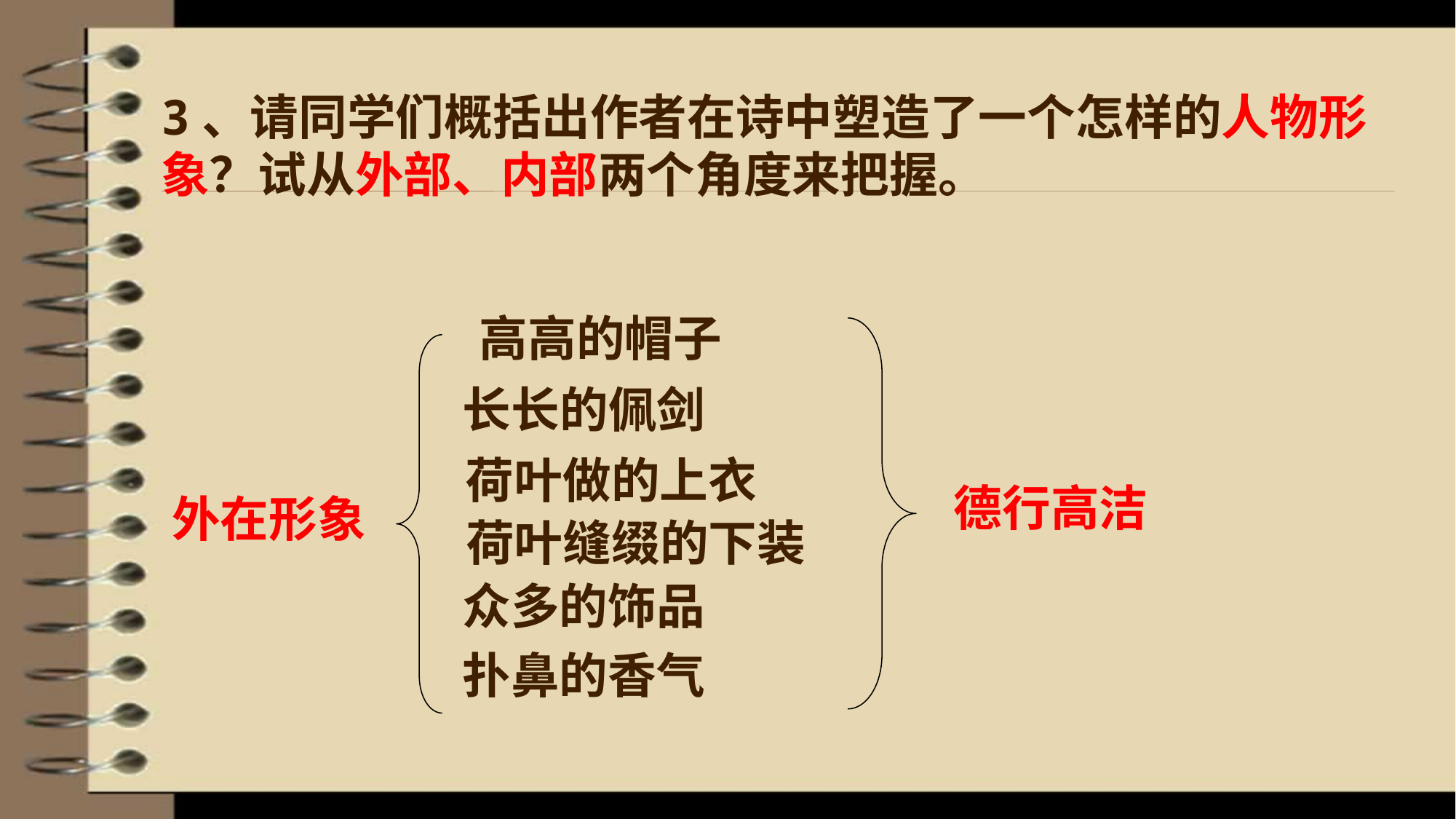

3、请同学们概括出作者在诗中塑造了一个怎样的人物形象？试从外部、内部两个角度来把握。
高高的帽子

长长的佩剑
荷叶做的上衣
德行高洁
外在形象
荷叶缝缀的下装
众多的饰品
扑鼻的香气